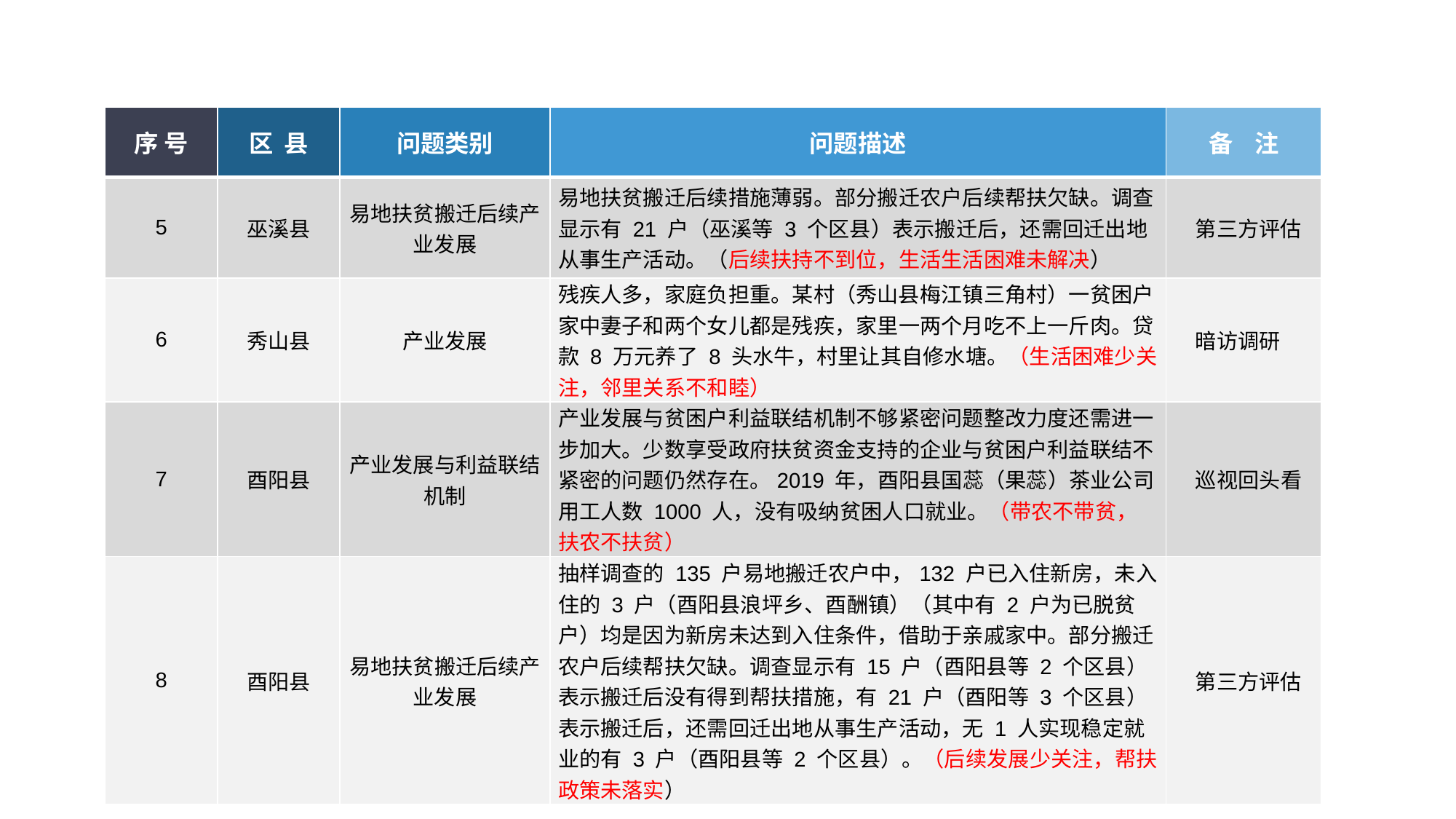

| 序 号 | 区 县 | 问题类别 | 问题描述 | 备 注 |
| --- | --- | --- | --- | --- |
| 5 | 巫溪县 | 易地扶贫搬迁后续产业发展 | 易地扶贫搬迁后续措施薄弱。部分搬迁农户后续帮扶欠缺。调查显示有 21 户（巫溪等 3 个区县）表示搬迁后，还需回迁出地从事生产活动。（后续扶持不到位，生活生活困难未解决） | 第三方评估 |
| 6 | 秀山县 | 产业发展 | 残疾人多，家庭负担重。某村（秀山县梅江镇三角村）一贫困户家中妻子和两个女儿都是残疾，家里一两个月吃不上一斤肉。贷款 8 万元养了 8 头水牛，村里让其自修水塘。（生活困难少关注，邻里关系不和睦） | 暗访调研 |
| 7 | 酉阳县 | 产业发展与利益联结机制 | 产业发展与贫困户利益联结机制不够紧密问题整改力度还需进一步加大。少数享受政府扶贫资金支持的企业与贫困户利益联结不紧密的问题仍然存在。2019 年，酉阳县国蕊（果蕊）茶业公司用工人数 1000 人，没有吸纳贫困人口就业。（带农不带贫，扶农不扶贫） | 巡视回头看 |
| 8 | 酉阳县 | 易地扶贫搬迁后续产业发展 | 抽样调查的 135 户易地搬迁农户中，132 户已入住新房，未入住的 3 户（酉阳县浪坪乡、酉酬镇）（其中有 2 户为已脱贫户）均是因为新房未达到入住条件，借助于亲戚家中。部分搬迁农户后续帮扶欠缺。调查显示有 15 户（酉阳县等 2 个区县）表示搬迁后没有得到帮扶措施，有 21 户（酉阳等 3 个区县）表示搬迁后，还需回迁出地从事生产活动，无 1 人实现稳定就业的有 3 户（酉阳县等 2 个区县）。（后续发展少关注，帮扶政策未落实） | 第三方评估 |